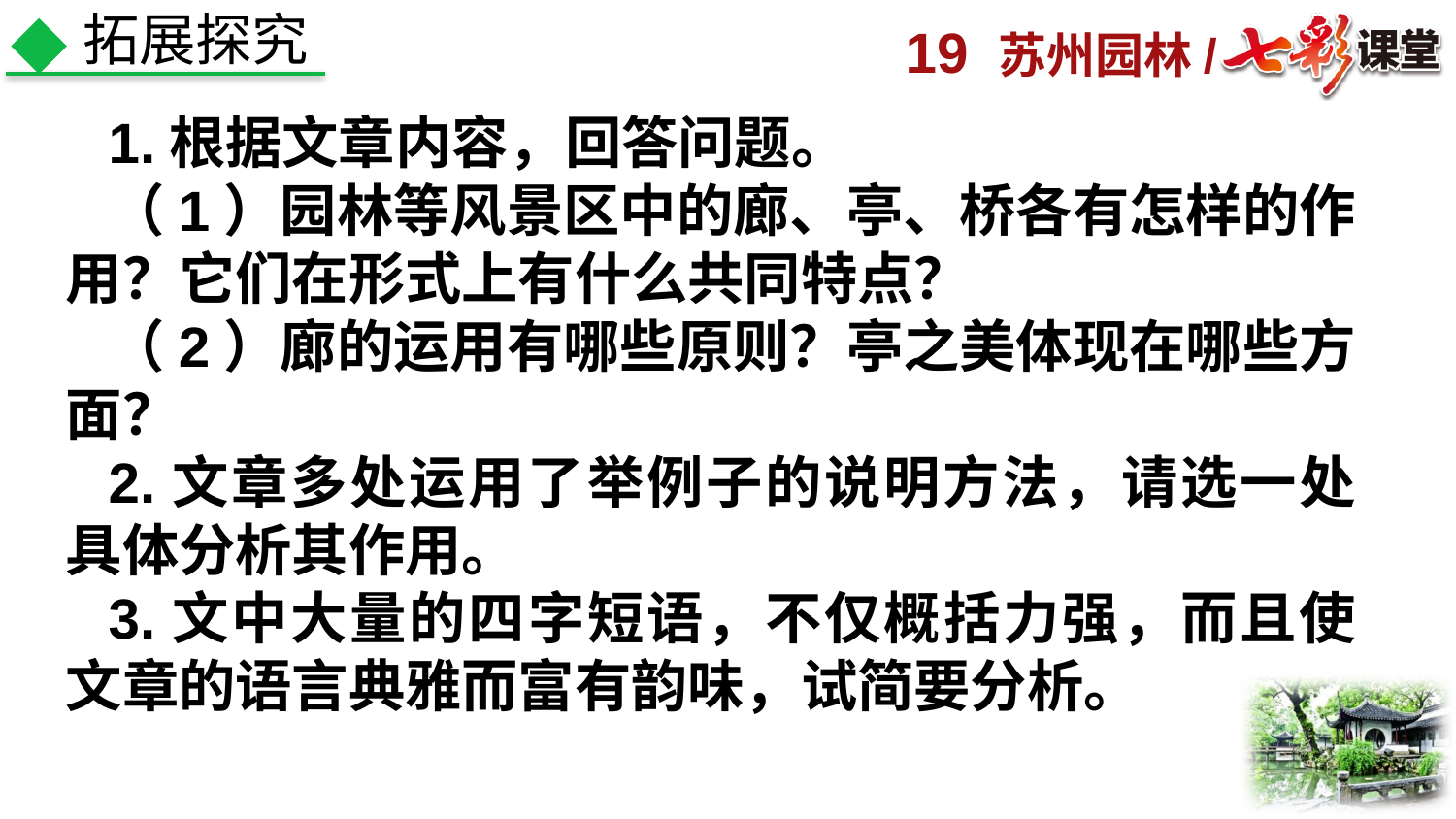

拓展探究

1.根据文章内容，回答问题。
（1）园林等风景区中的廊、亭、桥各有怎样的作用？它们在形式上有什么共同特点？
（2）廊的运用有哪些原则？亭之美体现在哪些方面？
2.文章多处运用了举例子的说明方法，请选一处具体分析其作用。
3.文中大量的四字短语，不仅概括力强，而且使文章的语言典雅而富有韵味，试简要分析。